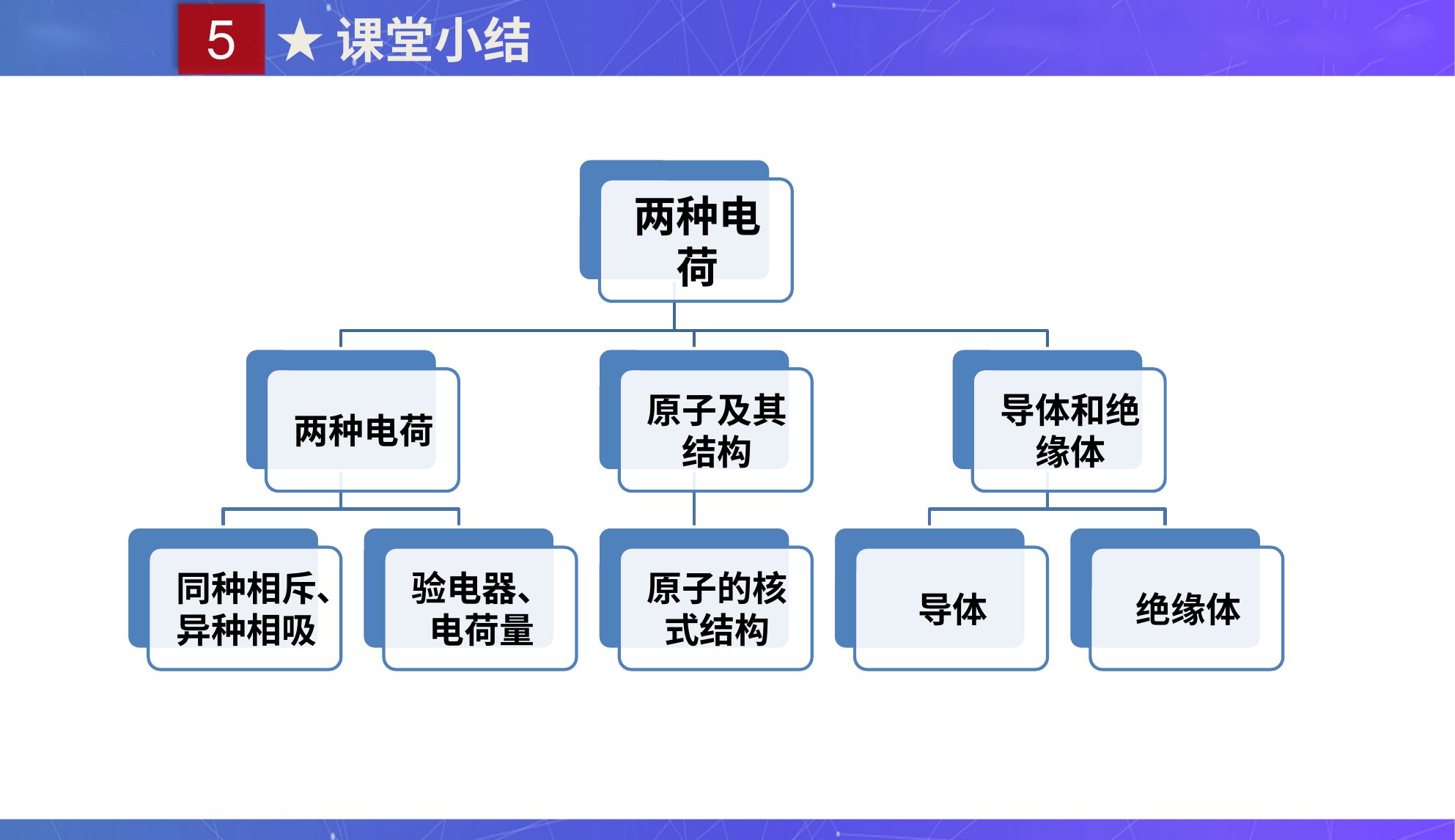

5
★课堂小结
两种电荷
两种电荷
同种相斥、异种相吸
验电器、电荷量
原子及其结构
原子的核式结构
导体和绝缘体
导体
绝缘体